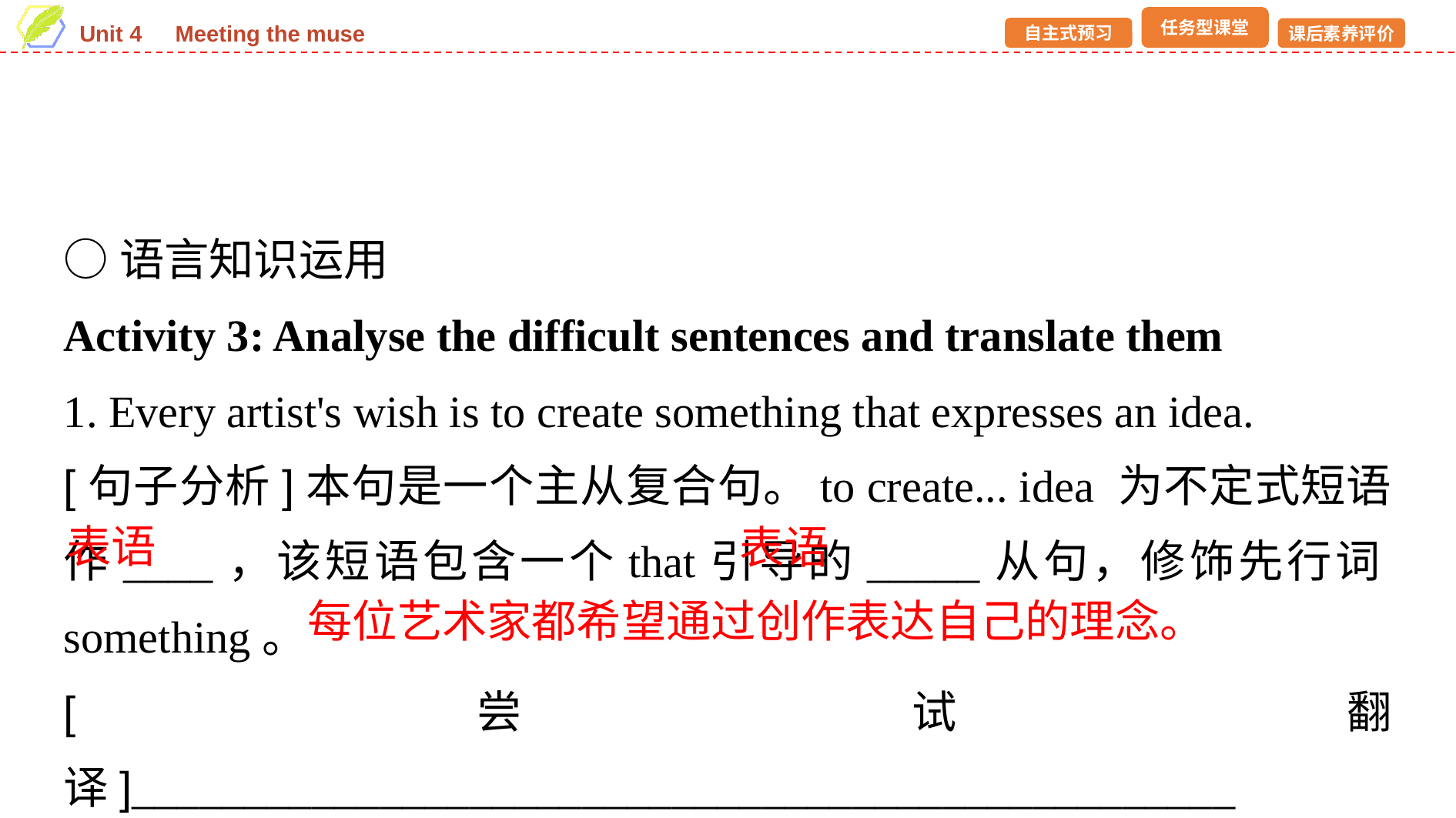

○语言知识运用
Activity 3: Analyse the difficult sentences and translate them
1. Every artist's wish is to create something that expresses an idea.
[句子分析]本句是一个主从复合句。to create... idea 为不定式短语作____，该短语包含一个that引导的_____从句，修饰先行词something。
[尝试翻译]_________________________________________________
表语
表语
每位艺术家都希望通过创作表达自己的理念。